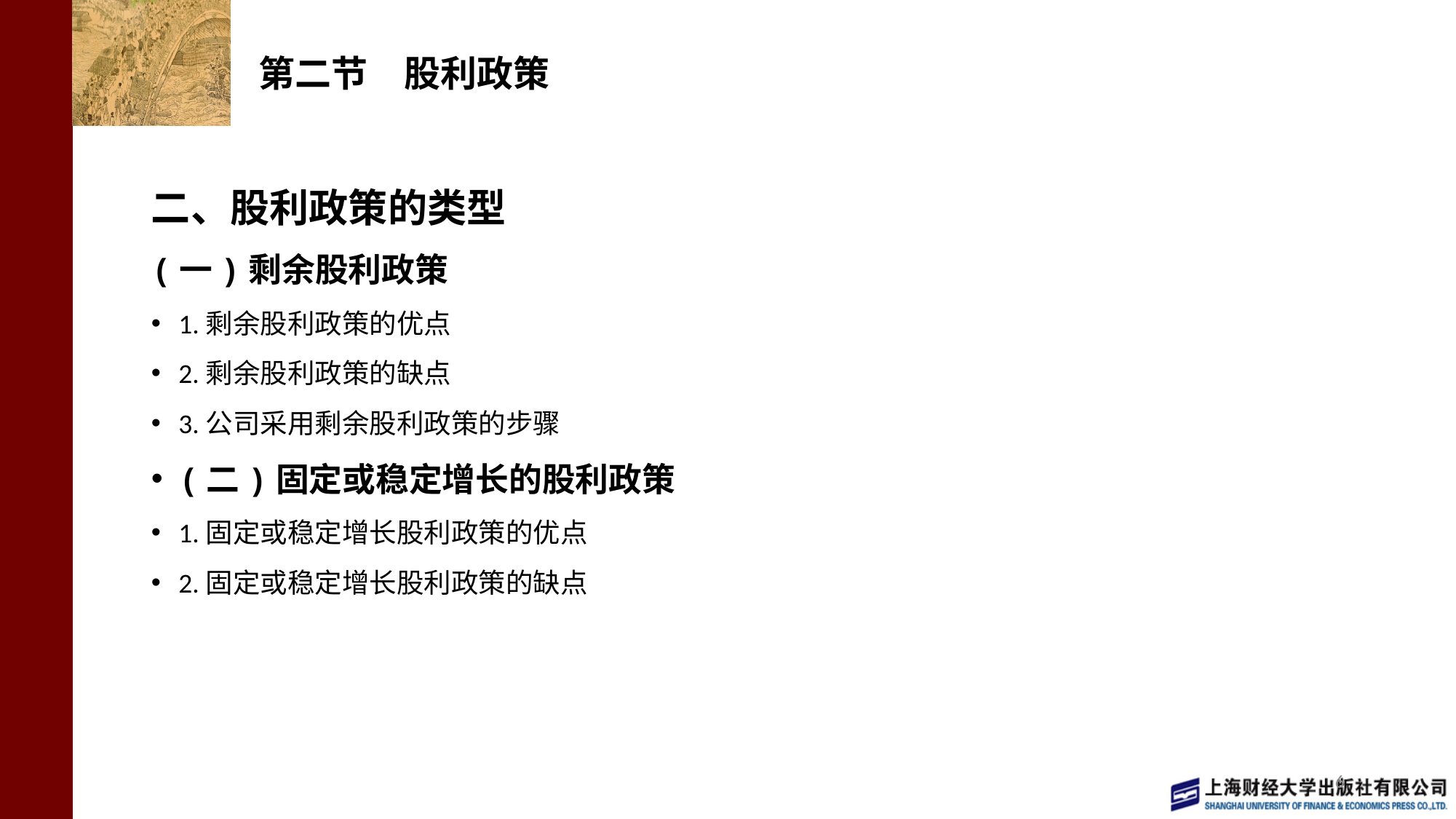

# 第二节　股利政策
二、股利政策的类型
(一)剩余股利政策
1.剩余股利政策的优点
2.剩余股利政策的缺点
3.公司采用剩余股利政策的步骤
(二)固定或稳定增长的股利政策
1.固定或稳定增长股利政策的优点
2.固定或稳定增长股利政策的缺点

6